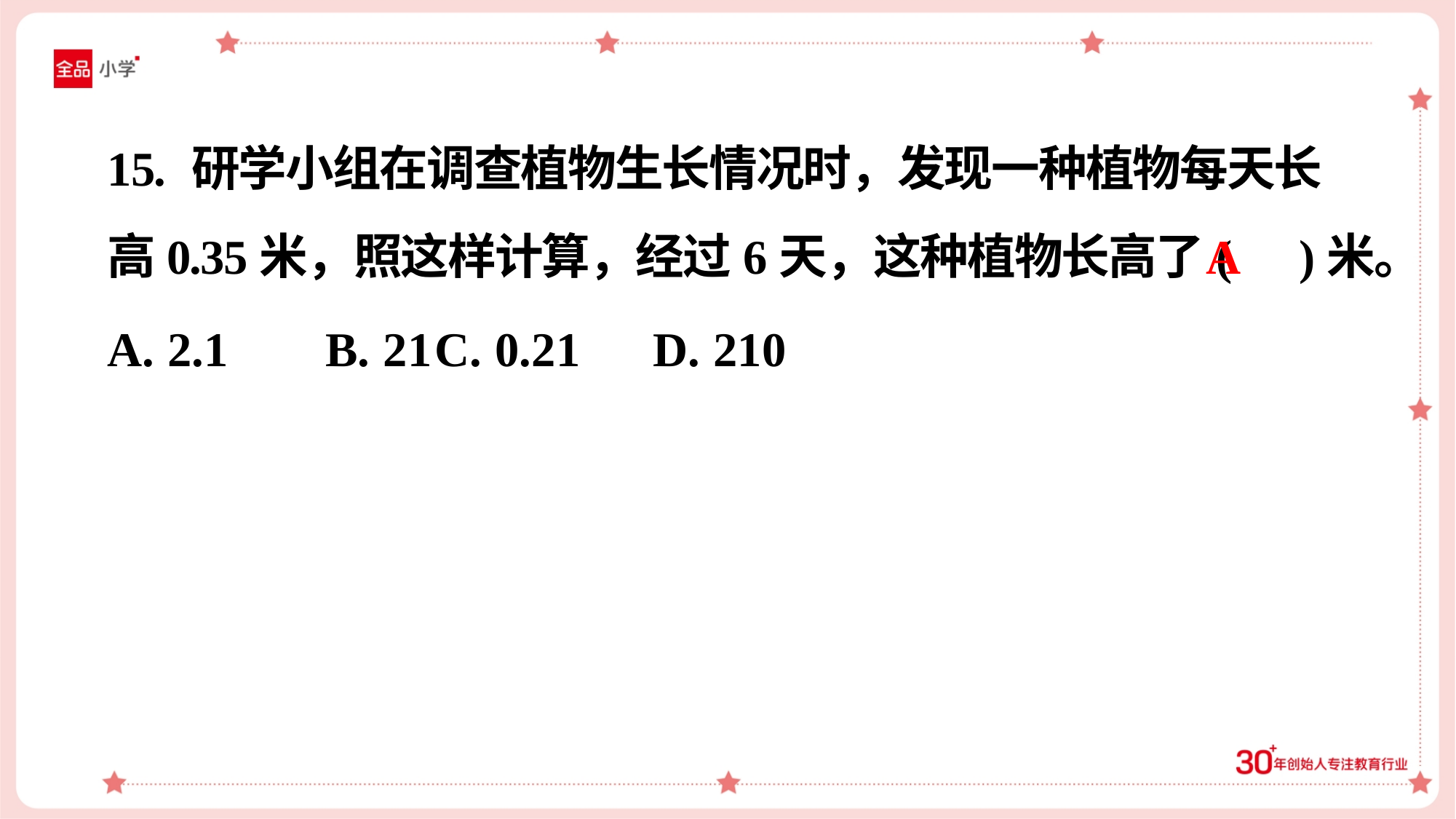

15. 研学小组在调查植物生长情况时，发现一种植物每天长
高0.35米，照这样计算，经过6天，这种植物长高了(     )米。
A
A. 2.1	B. 21	C. 0.21	D. 210